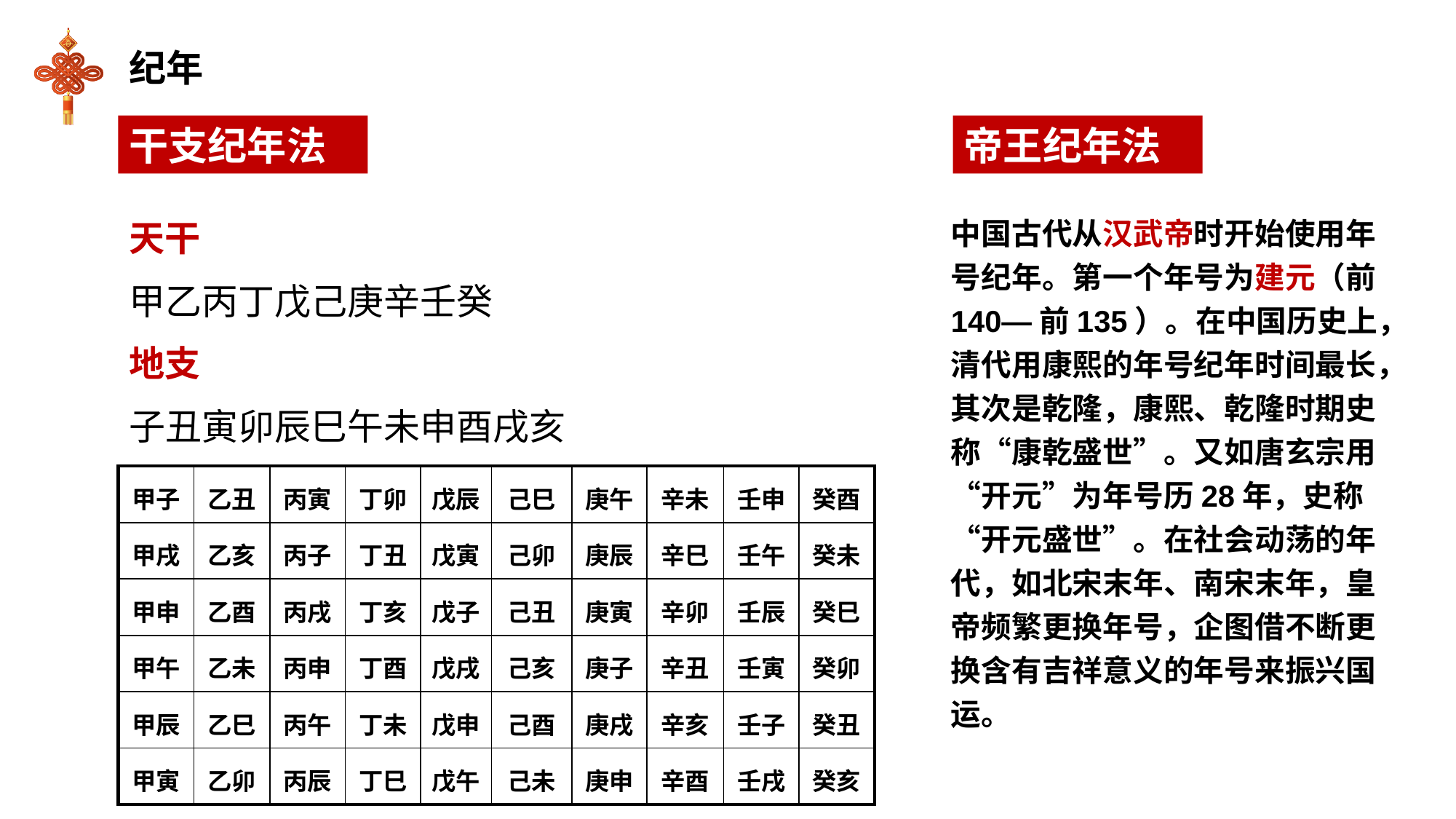

纪年
干支纪年法
帝王纪年法
天干
中国古代从汉武帝时开始使用年号纪年。第一个年号为建元（前140—前135）。在中国历史上，清代用康熙的年号纪年时间最长，其次是乾隆，康熙、乾隆时期史称“康乾盛世”。又如唐玄宗用“开元”为年号历28年，史称“开元盛世”。在社会动荡的年代，如北宋末年、南宋末年，皇帝频繁更换年号，企图借不断更换含有吉祥意义的年号来振兴国运。
甲乙丙丁戊己庚辛壬癸
地支
子丑寅卯辰巳午未申酉戌亥
| 甲子 | 乙丑 | 丙寅 | 丁卯 | 戊辰 | 己巳 | 庚午 | 辛未 | 壬申 | 癸酉 |
| --- | --- | --- | --- | --- | --- | --- | --- | --- | --- |
| 甲戌 | 乙亥 | 丙子 | 丁丑 | 戊寅 | 己卯 | 庚辰 | 辛巳 | 壬午 | 癸未 |
| 甲申 | 乙酉 | 丙戌 | 丁亥 | 戊子 | 己丑 | 庚寅 | 辛卯 | 壬辰 | 癸巳 |
| 甲午 | 乙未 | 丙申 | 丁酉 | 戊戌 | 己亥 | 庚子 | 辛丑 | 壬寅 | 癸卯 |
| 甲辰 | 乙巳 | 丙午 | 丁未 | 戊申 | 己酉 | 庚戌 | 辛亥 | 壬子 | 癸丑 |
| 甲寅 | 乙卯 | 丙辰 | 丁巳 | 戊午 | 己未 | 庚申 | 辛酉 | 壬戌 | 癸亥 |